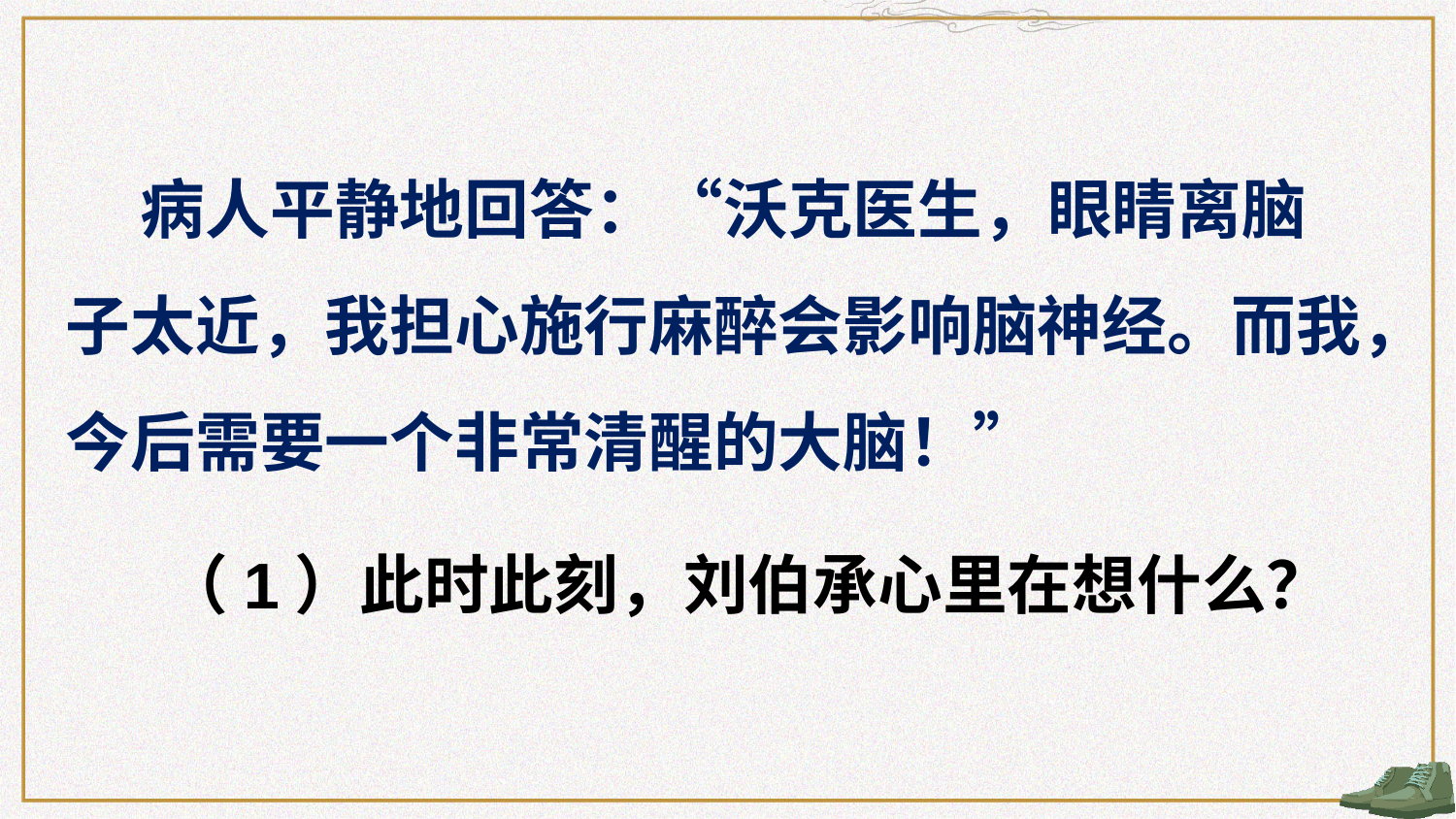

病人平静地回答：“沃克医生，眼睛离脑子太近，我担心施行麻醉会影响脑神经。而我，今后需要一个非常清醒的大脑！”
（1）此时此刻，刘伯承心里在想什么？